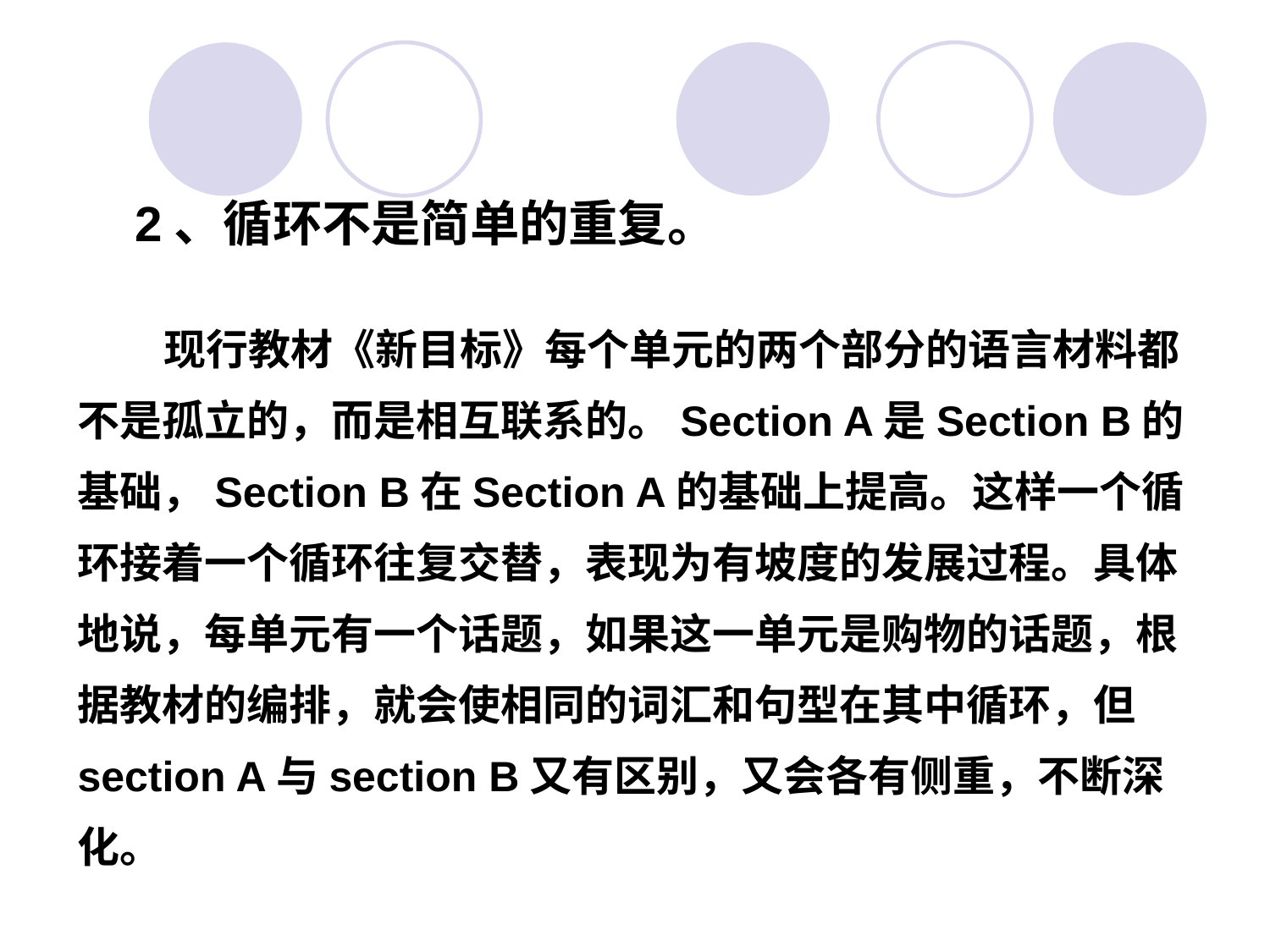

2、循环不是简单的重复。
        现行教材《新目标》每个单元的两个部分的语言材料都不是孤立的，而是相互联系的。Section A是Section B的基础，Section B在Section A的基础上提高。这样一个循环接着一个循环往复交替，表现为有坡度的发展过程。具体地说，每单元有一个话题，如果这一单元是购物的话题，根据教材的编排，就会使相同的词汇和句型在其中循环，但section A与section B又有区别，又会各有侧重，不断深化。